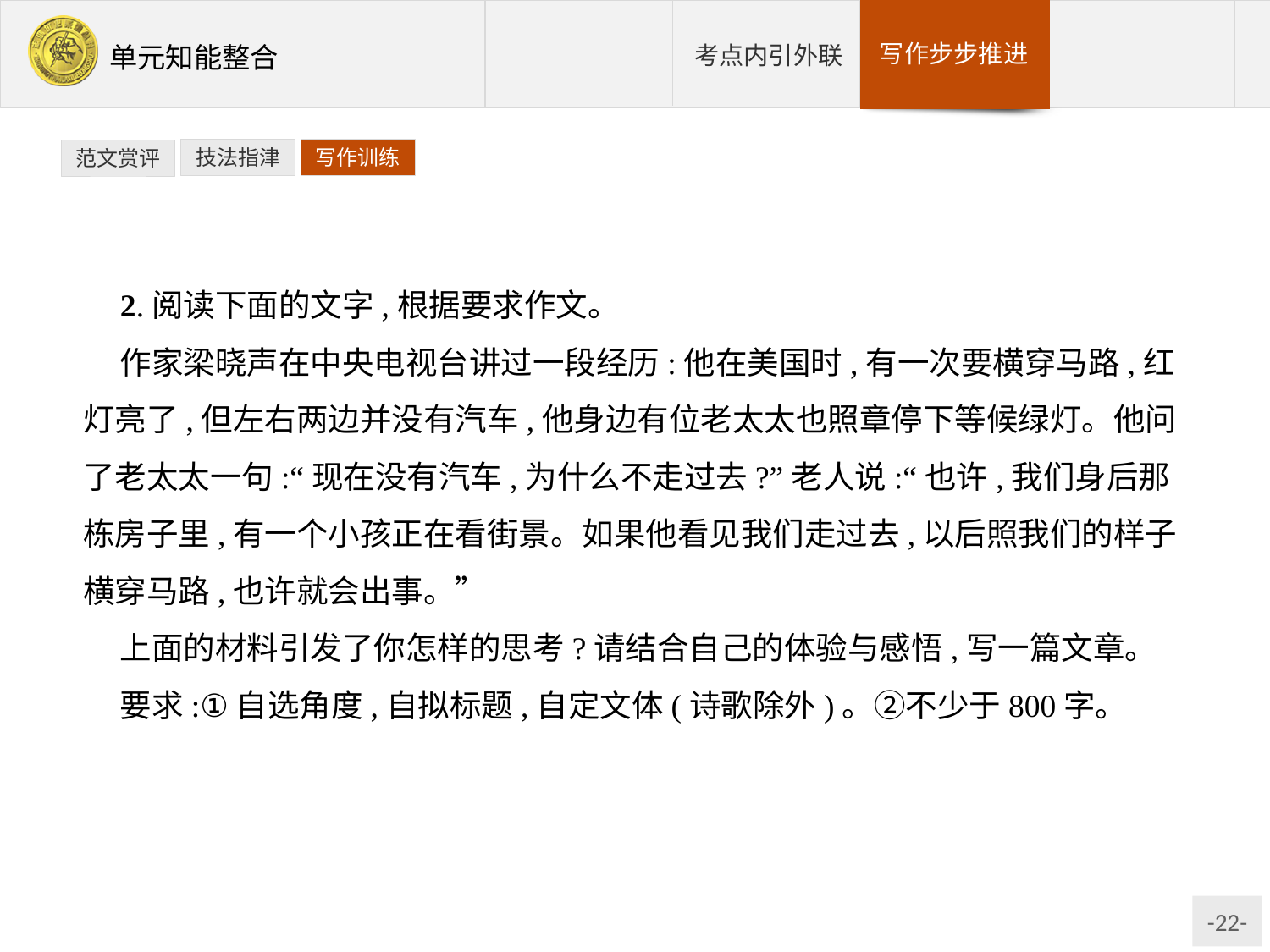

技法指津
写作训练
范文赏评
2.阅读下面的文字,根据要求作文。
作家梁晓声在中央电视台讲过一段经历:他在美国时,有一次要横穿马路,红灯亮了,但左右两边并没有汽车,他身边有位老太太也照章停下等候绿灯。他问了老太太一句:“现在没有汽车,为什么不走过去?”老人说:“也许,我们身后那栋房子里,有一个小孩正在看街景。如果他看见我们走过去,以后照我们的样子横穿马路,也许就会出事。”
上面的材料引发了你怎样的思考?请结合自己的体验与感悟,写一篇文章。
要求:①自选角度,自拟标题,自定文体(诗歌除外)。②不少于800字。